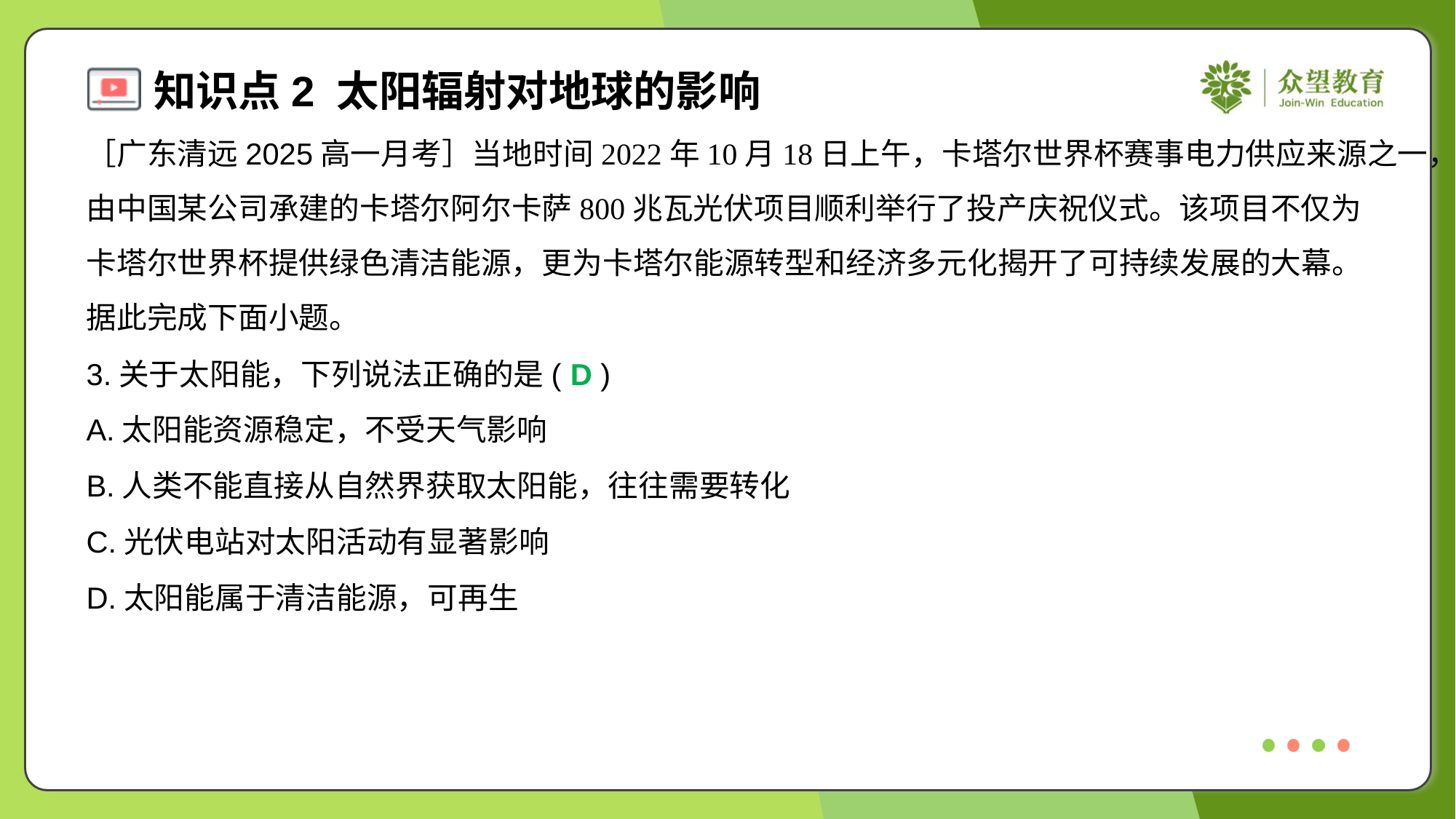

［广东清远2025高一月考］当地时间2022年10月18日上午，卡塔尔世界杯赛事电力供应来源之一，
由中国某公司承建的卡塔尔阿尔卡萨800兆瓦光伏项目顺利举行了投产庆祝仪式。该项目不仅为
卡塔尔世界杯提供绿色清洁能源，更为卡塔尔能源转型和经济多元化揭开了可持续发展的大幕。
据此完成下面小题。
3.关于太阳能，下列说法正确的是(     )
D
A.太阳能资源稳定，不受天气影响
B.人类不能直接从自然界获取太阳能，往往需要转化
C.光伏电站对太阳活动有显著影响
D.太阳能属于清洁能源，可再生